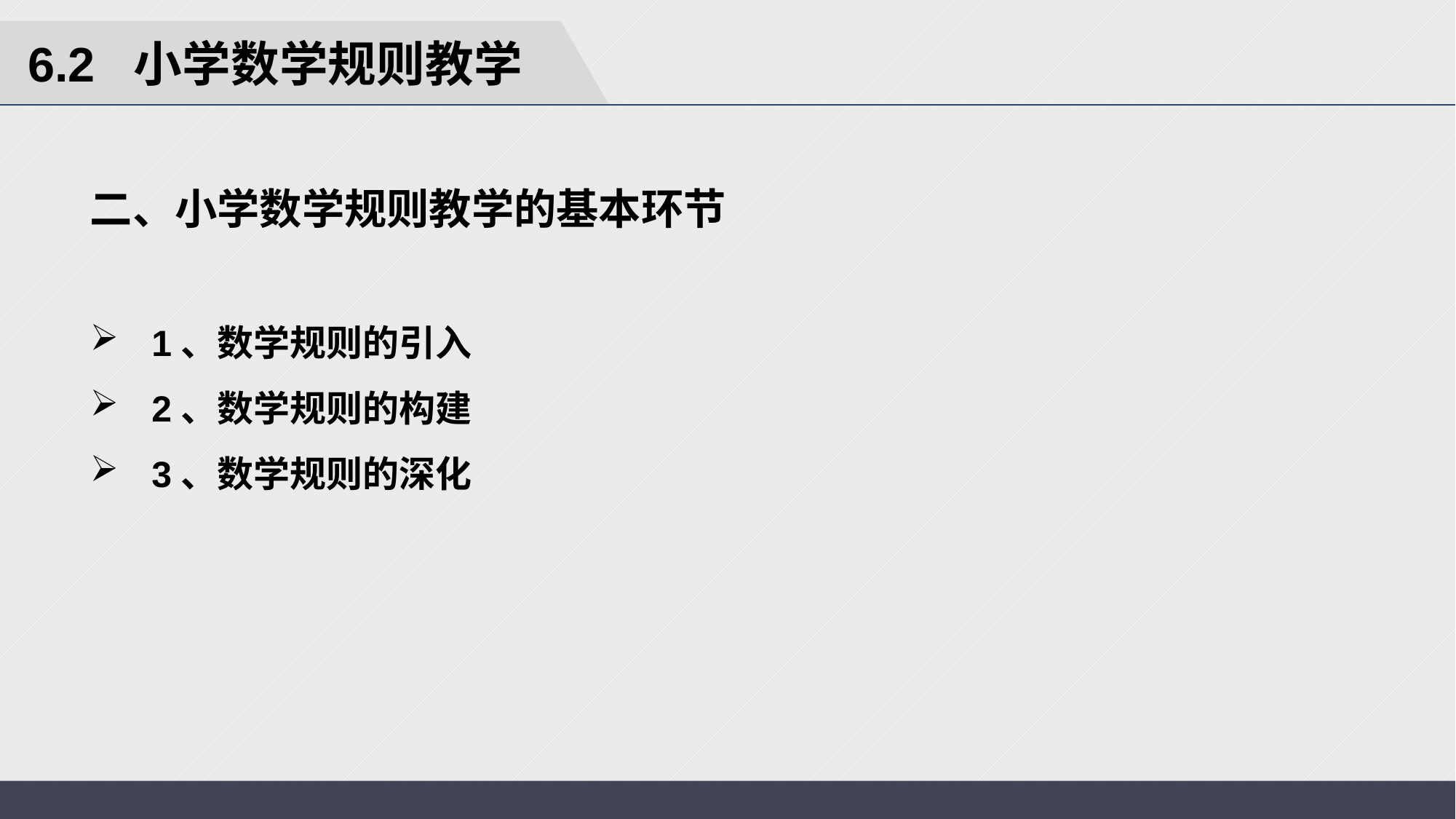

6.2  小学数学规则教学
二、小学数学规则教学的基本环节

  1、数学规则的引入
  2、数学规则的构建
  3、数学规则的深化